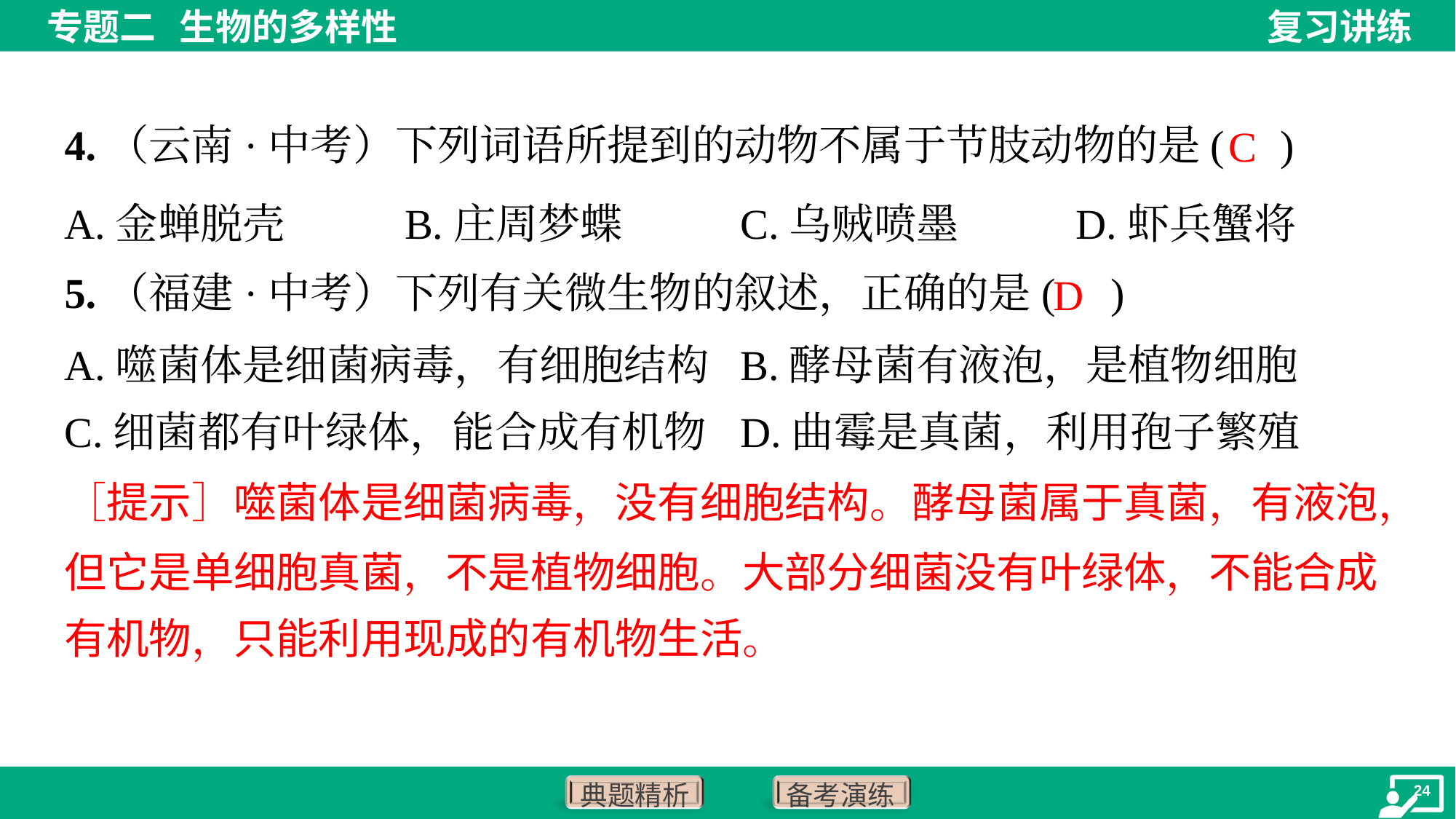

4.（云南·中考）下列词语所提到的动物不属于节肢动物的是(     )
C
A.金蝉脱壳	B.庄周梦蝶	C.乌贼喷墨	D.虾兵蟹将
5.（福建·中考）下列有关微生物的叙述，正确的是(     )
D
A.噬菌体是细菌病毒，有细胞结构	B.酵母菌有液泡，是植物细胞
C.细菌都有叶绿体，能合成有机物	D.曲霉是真菌，利用孢子繁殖
［提示］噬菌体是细菌病毒，没有细胞结构。酵母菌属于真菌，有液泡，
但它是单细胞真菌，不是植物细胞。大部分细菌没有叶绿体，不能合成
有机物，只能利用现成的有机物生活。